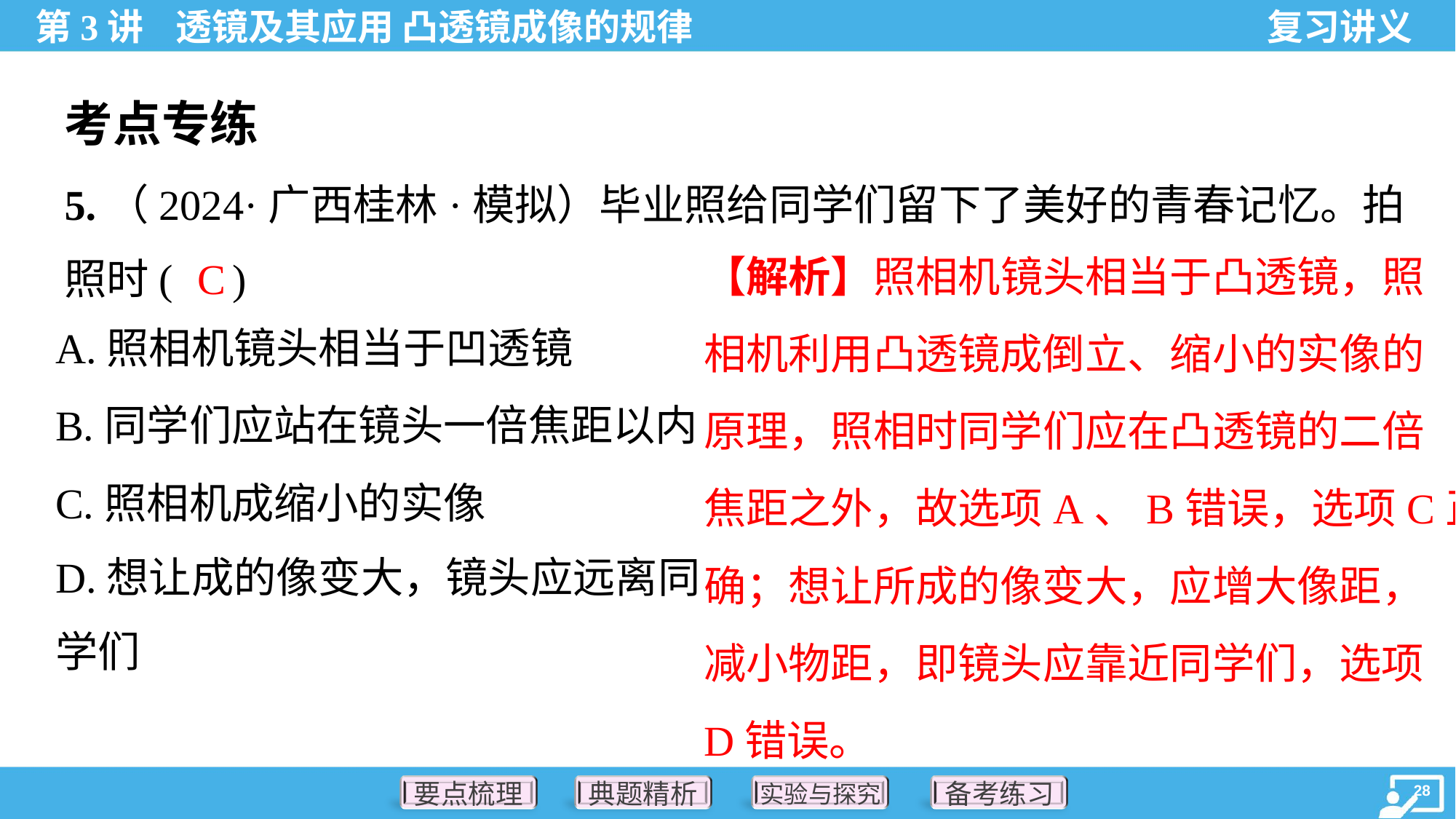

考点专练
5.（2024·广西桂林·模拟）毕业照给同学们留下了美好的青春记忆。拍
照时(     )
【解析】照相机镜头相当于凸透镜，照
相机利用凸透镜成倒立、缩小的实像的
原理，照相时同学们应在凸透镜的二倍
焦距之外，故选项A、B错误，选项C正
确；想让所成的像变大，应增大像距，
减小物距，即镜头应靠近同学们，选项
D错误。
C
A.照相机镜头相当于凹透镜
B.同学们应站在镜头一倍焦距以内
C.照相机成缩小的实像
D.想让成的像变大，镜头应远离同
学们